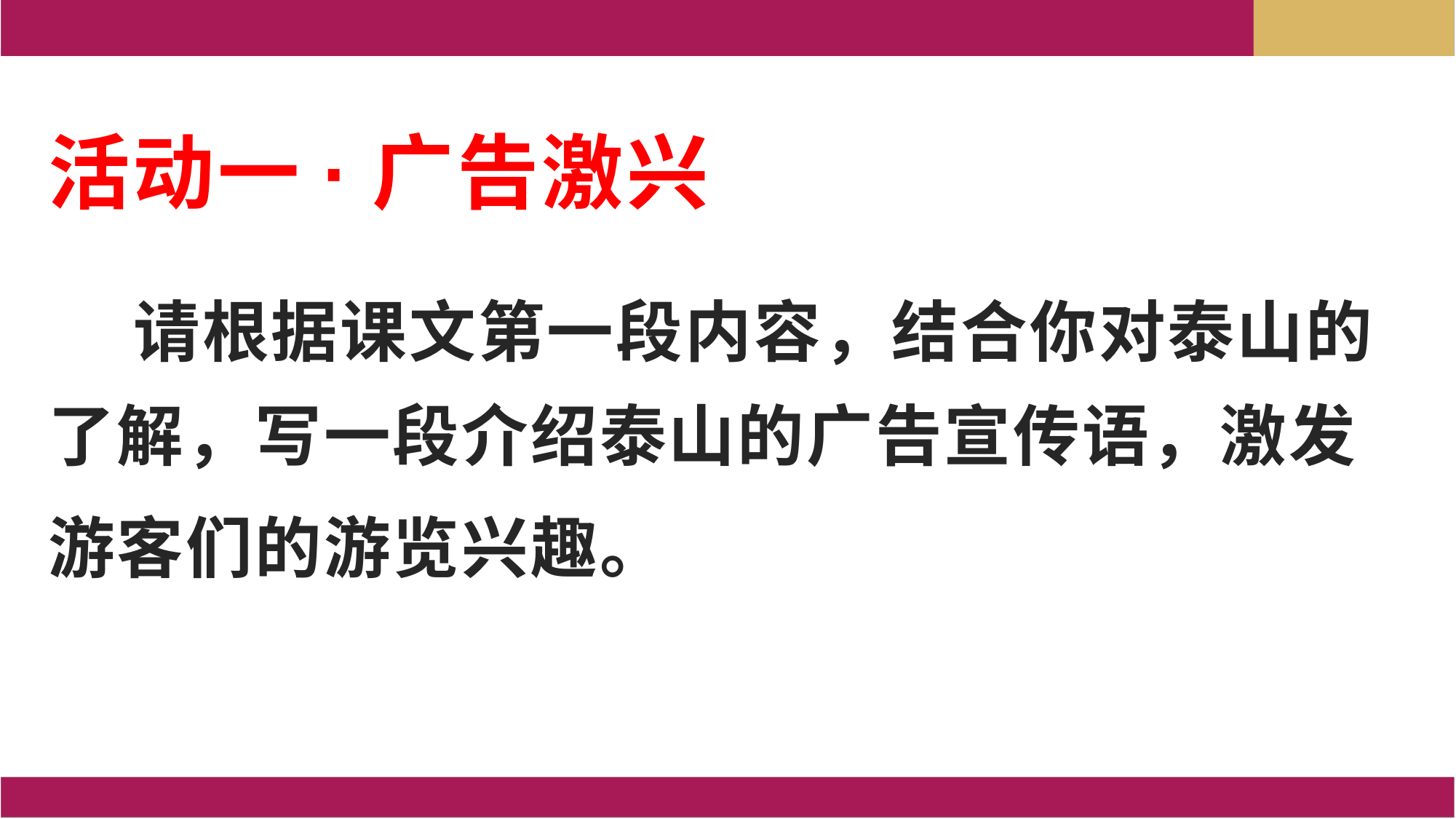

活动一·广告激兴
    请根据课文第一段内容，结合你对泰山的了解，写一段介绍泰山的广告宣传语，激发游客们的游览兴趣。